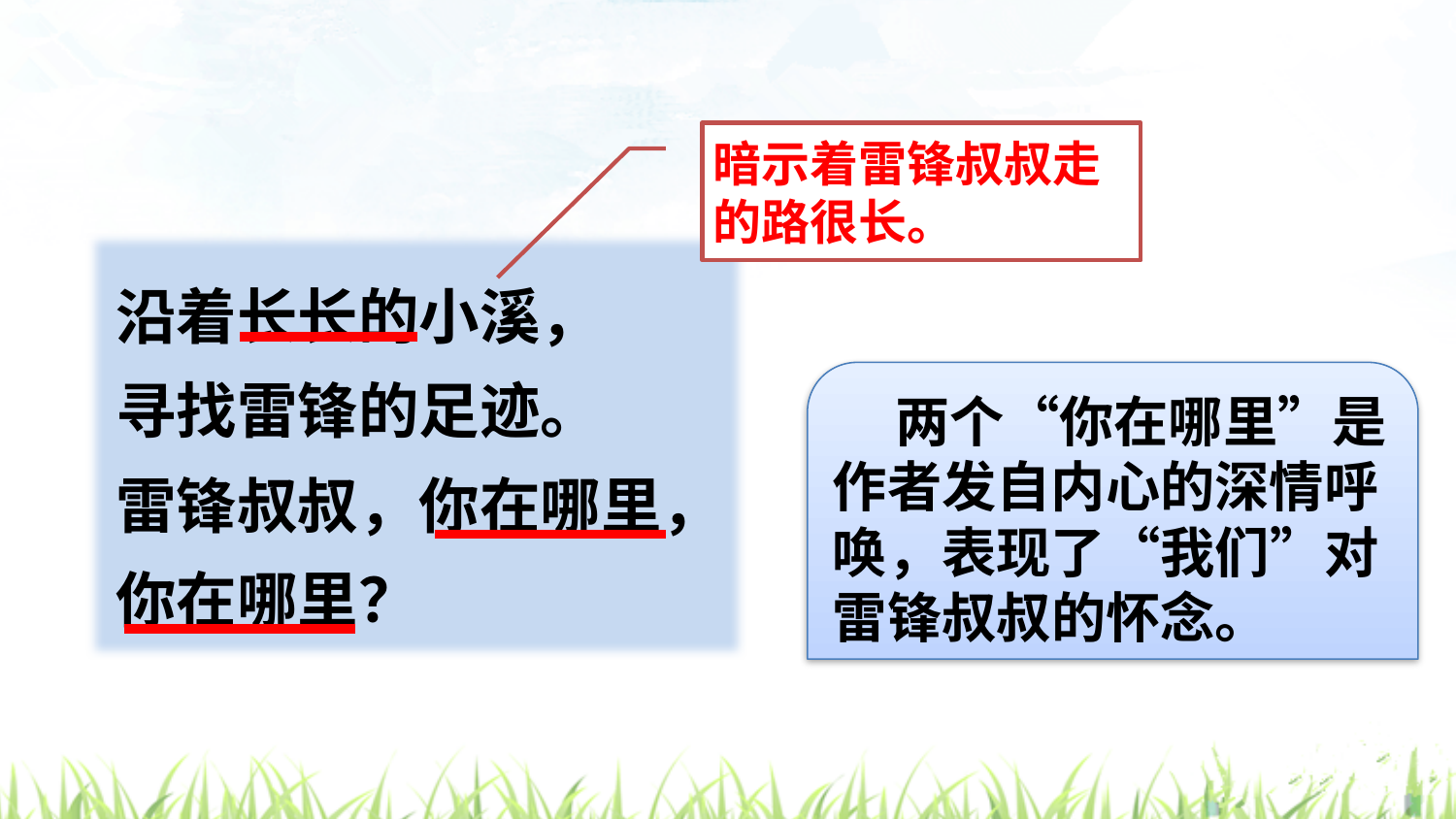

暗示着雷锋叔叔走的路很长。
沿着长长的小溪，
寻找雷锋的足迹。
雷锋叔叔，你在哪里，
你在哪里？
    两个“你在哪里”是作者发自内心的深情呼唤，表现了“我们”对雷锋叔叔的怀念。